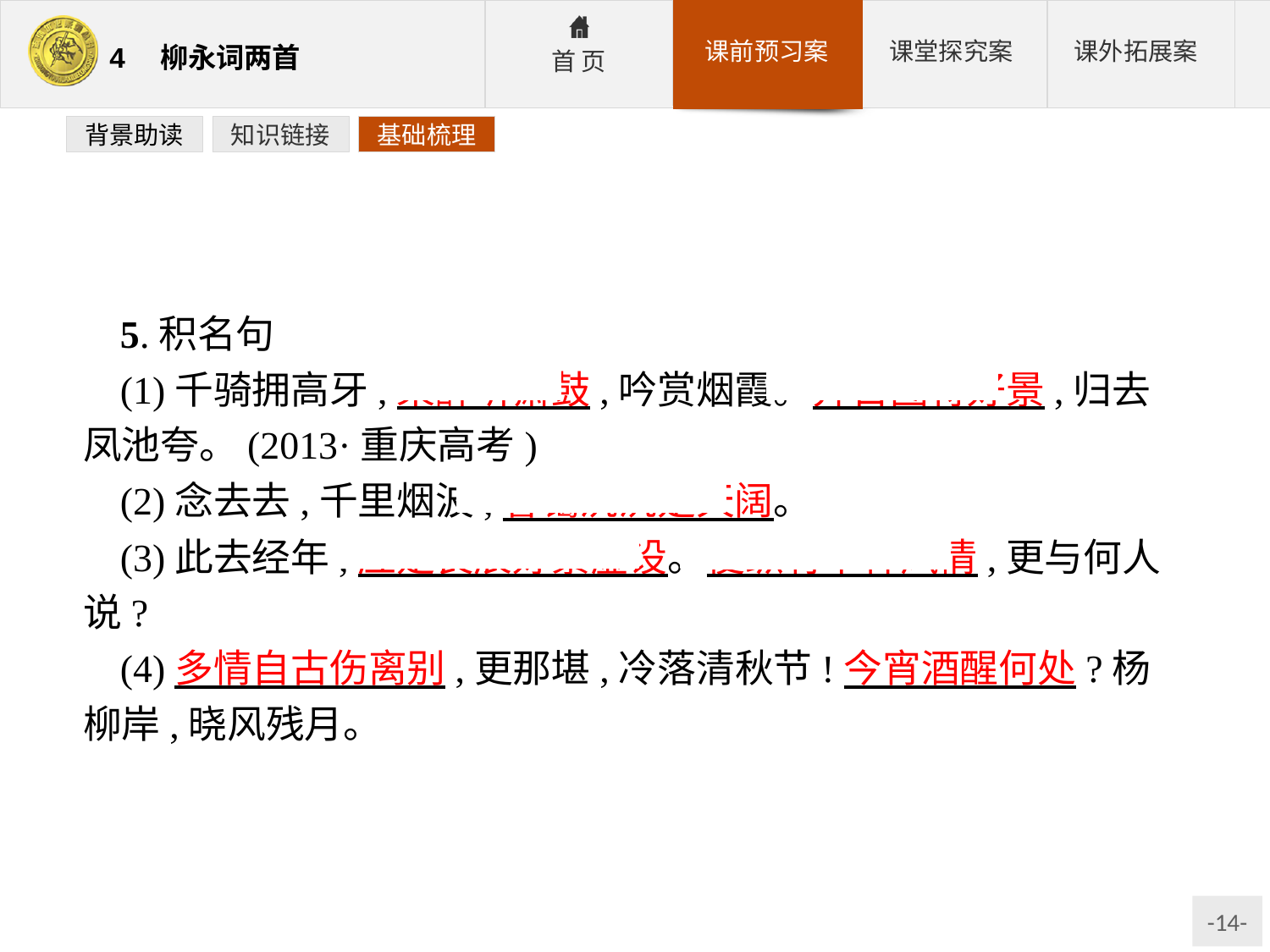

背景助读
知识链接
基础梳理
5.积名句
(1)千骑拥高牙,乘醉听箫鼓,吟赏烟霞。异日图将好景,归去凤池夸。(2013·重庆高考)
(2)念去去,千里烟波,暮霭沉沉楚天阔。
(3)此去经年,应是良辰好景虚设。便纵有千种风情,更与何人说?
(4)多情自古伤离别,更那堪,冷落清秋节!今宵酒醒何处?杨柳岸,晓风残月。